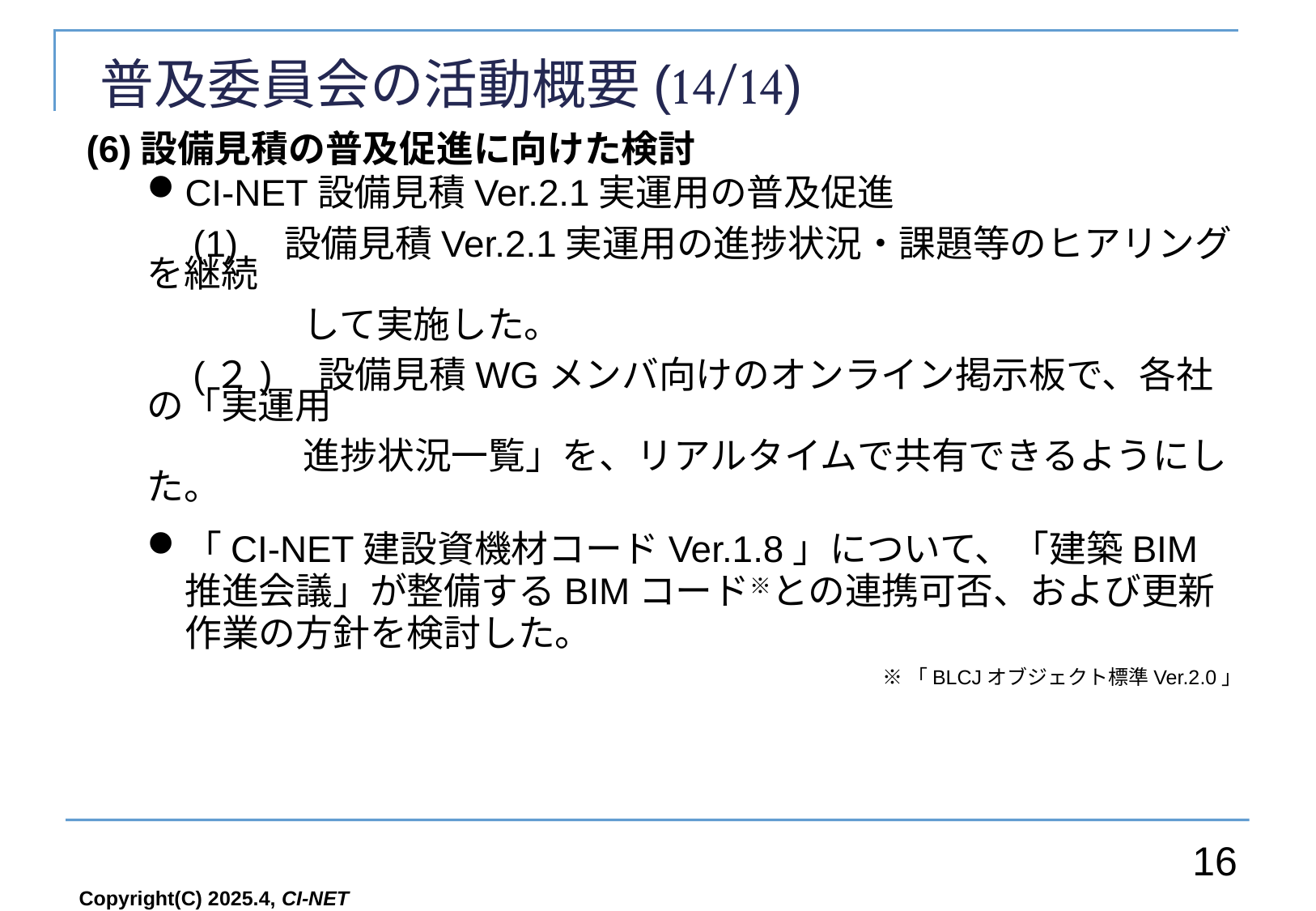

# 普及委員会の活動概要(14/14)
(6)設備見積の普及促進に向けた検討
CI-NET設備見積Ver.2.1実運用の普及促進
　(1)　設備見積Ver.2.1実運用の進捗状況・課題等のヒアリングを継続
　　　　 して実施した。
　(２)　設備見積WGメンバ向けのオンライン掲示板で、各社の「実運用
　　　　 進捗状況一覧」を、リアルタイムで共有できるようにした。
「CI-NET建設資機材コードVer.1.8」について、「建築BIM推進会議」が整備するBIMコード※との連携可否、および更新作業の方針を検討した。
※「BLCJオブジェクト標準Ver.2.0」
16